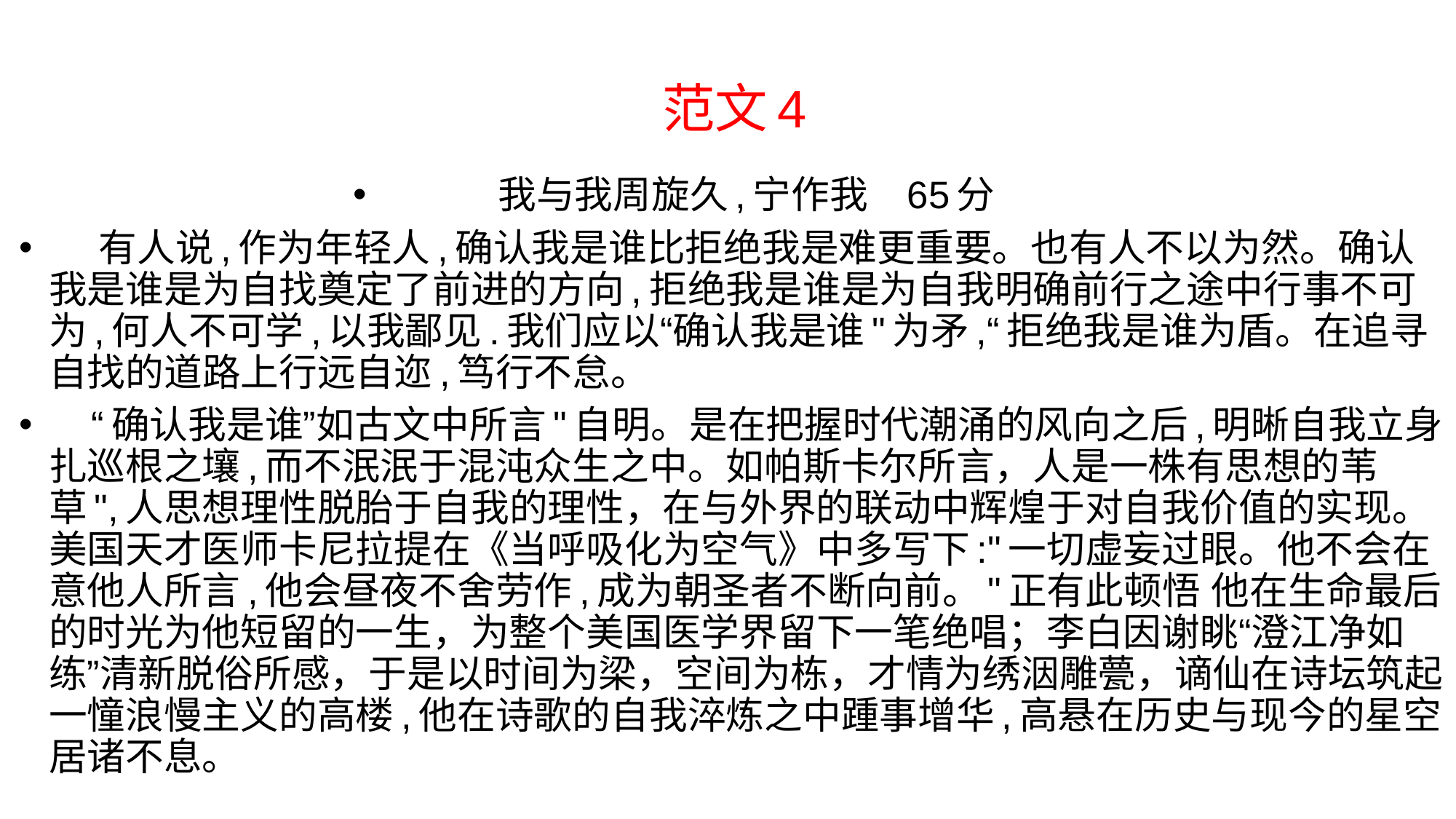

# 范文4
我与我周旋久,宁作我   65分
    有人说,作为年轻人,确认我是谁比拒绝我是难更重要。也有人不以为然。确认我是谁是为自找奠定了前进的方向,拒绝我是谁是为自我明确前行之途中行事不可为,何人不可学,以我鄙见.我们应以“确认我是谁"为矛,“拒绝我是谁为盾。在追寻自找的道路上行远自迩,笃行不怠。
    “确认我是谁”如古文中所言"自明。是在把握时代潮涌的风向之后,明晰自我立身扎巡根之壤,而不泯泯于混沌众生之中。如帕斯卡尔所言，人是一株有思想的苇草",人思想理性脱胎于自我的理性，在与外界的联动中辉煌于对自我价值的实现。美国天才医师卡尼拉提在《当呼吸化为空气》中多写下:"一切虚妄过眼。他不会在意他人所言,他会昼夜不舍劳作,成为朝圣者不断向前。"正有此顿悟 他在生命最后 的时光为他短留的一生，为整个美国医学界留下一笔绝唱；李白因谢眺“澄江净如练”清新脱俗所感，于是以时间为梁，空间为栋，才情为绣洇雕甍，谪仙在诗坛筑起一憧浪慢主义的高楼,他在诗歌的自我淬炼之中踵事增华,高悬在历史与现今的星空居诸不息。